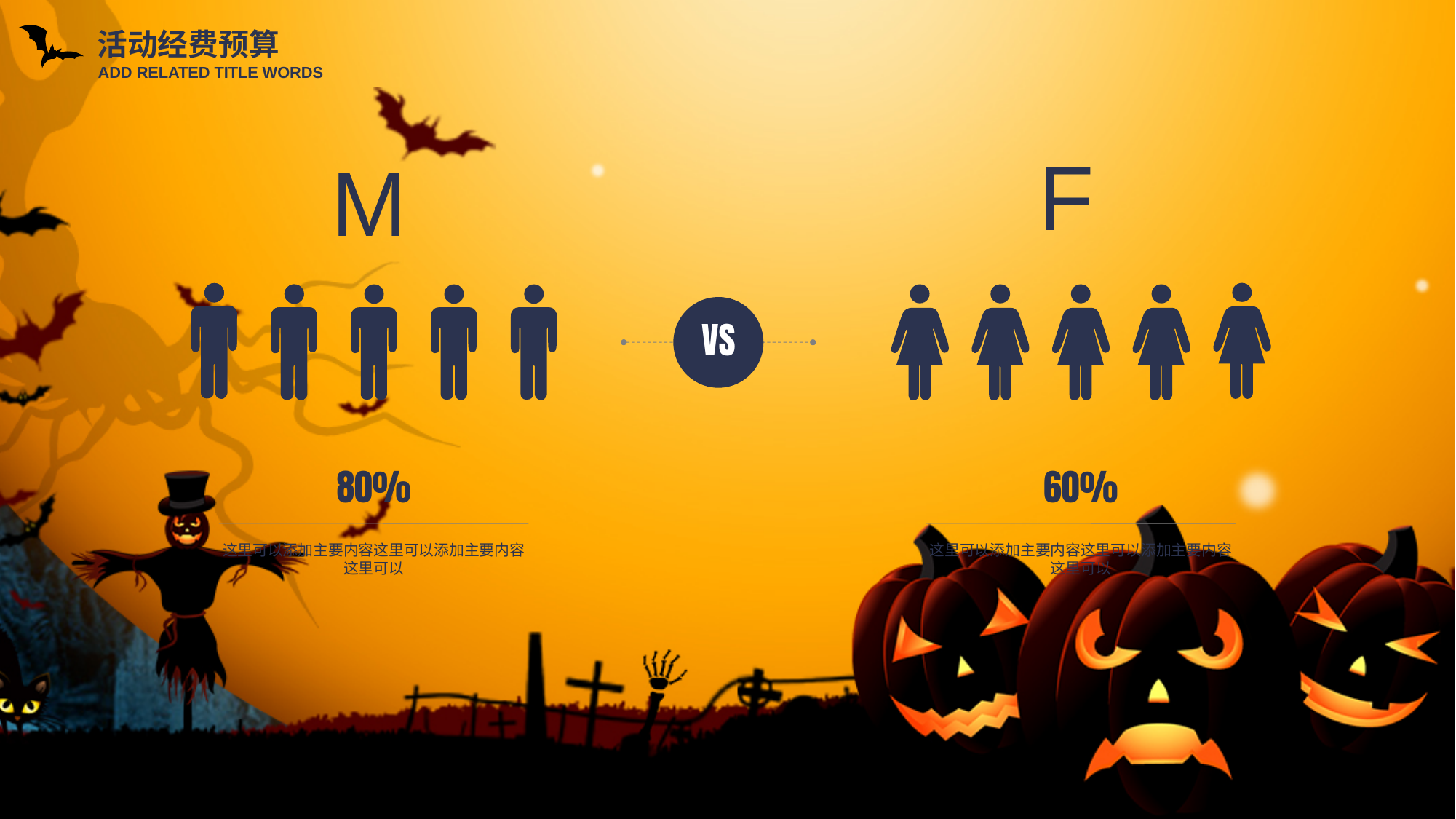

活动经费预算
ADD RELATED TITLE WORDS
F
M

VS

80%
60%

这里可以添加主要内容这里可以添加主要内容这里可以
这里可以添加主要内容这里可以添加主要内容这里可以